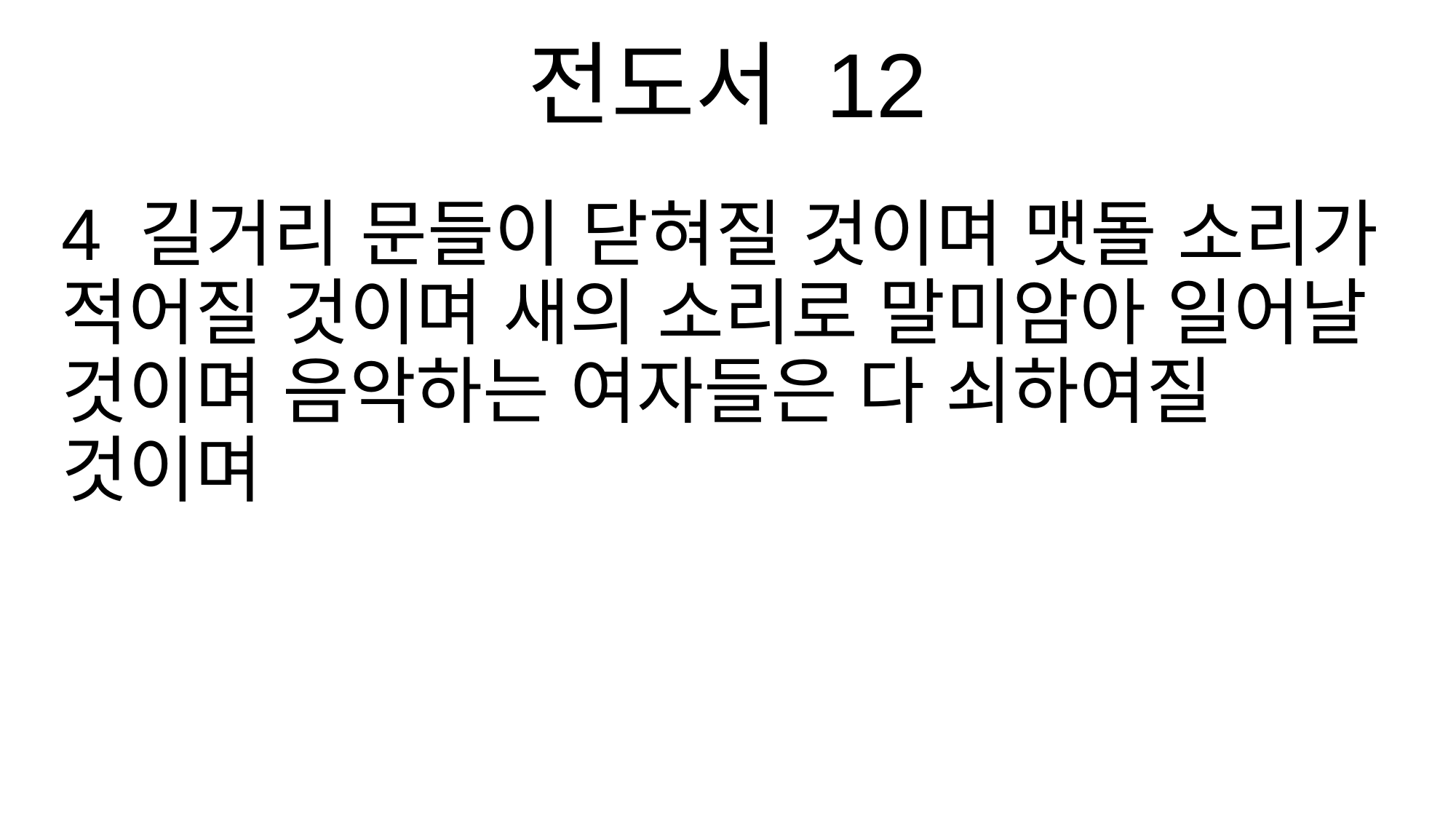

전도서 12
4 길거리 문들이 닫혀질 것이며 맷돌 소리가 적어질 것이며 새의 소리로 말미암아 일어날 것이며 음악하는 여자들은 다 쇠하여질 것이며